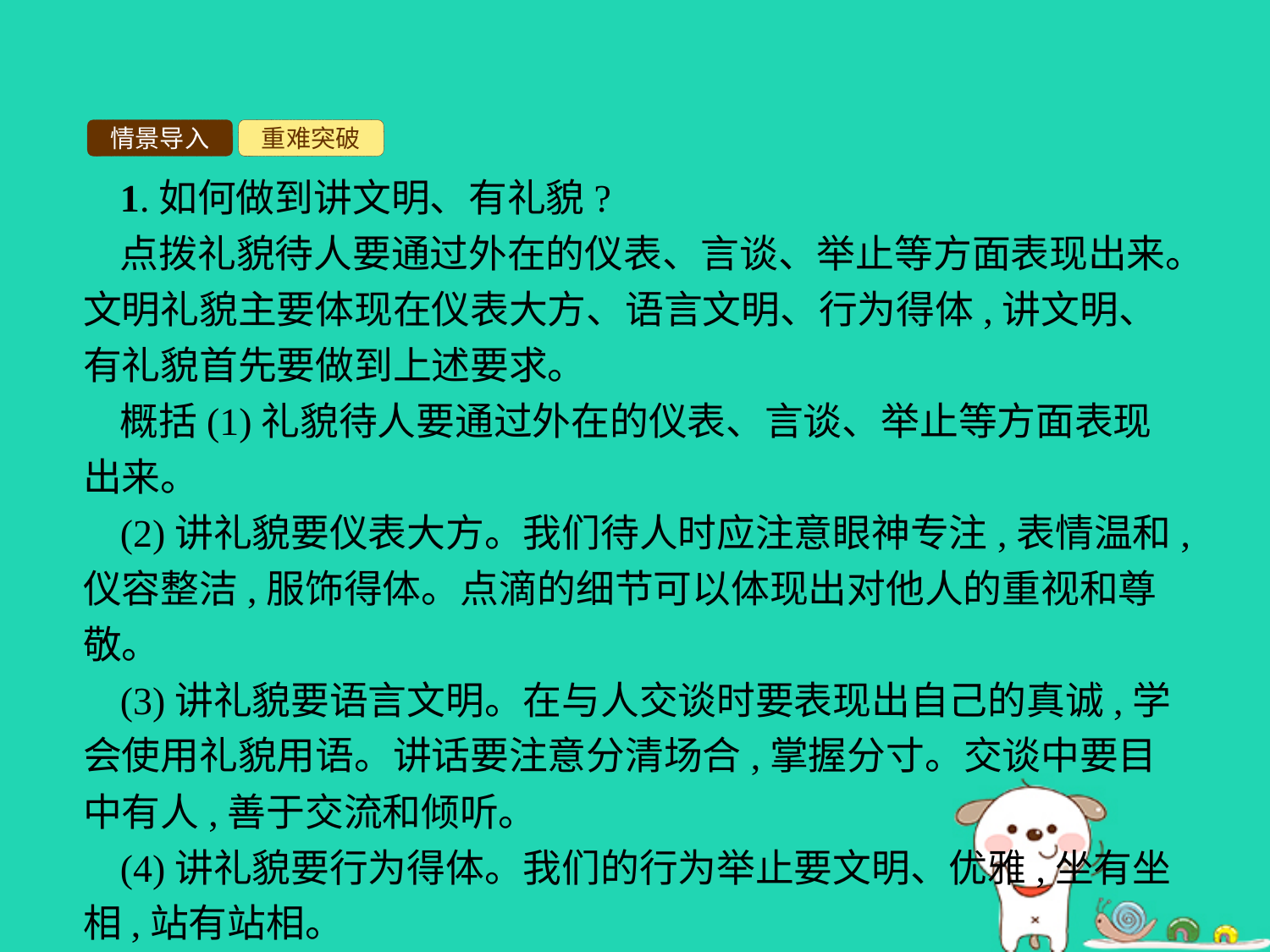

情景导入
重难突破
1.如何做到讲文明、有礼貌?
点拨礼貌待人要通过外在的仪表、言谈、举止等方面表现出来。文明礼貌主要体现在仪表大方、语言文明、行为得体,讲文明、有礼貌首先要做到上述要求。
概括(1)礼貌待人要通过外在的仪表、言谈、举止等方面表现出来。
(2)讲礼貌要仪表大方。我们待人时应注意眼神专注,表情温和,仪容整洁,服饰得体。点滴的细节可以体现出对他人的重视和尊敬。
(3)讲礼貌要语言文明。在与人交谈时要表现出自己的真诚,学会使用礼貌用语。讲话要注意分清场合,掌握分寸。交谈中要目中有人,善于交流和倾听。
(4)讲礼貌要行为得体。我们的行为举止要文明、优雅,坐有坐相,站有站相。